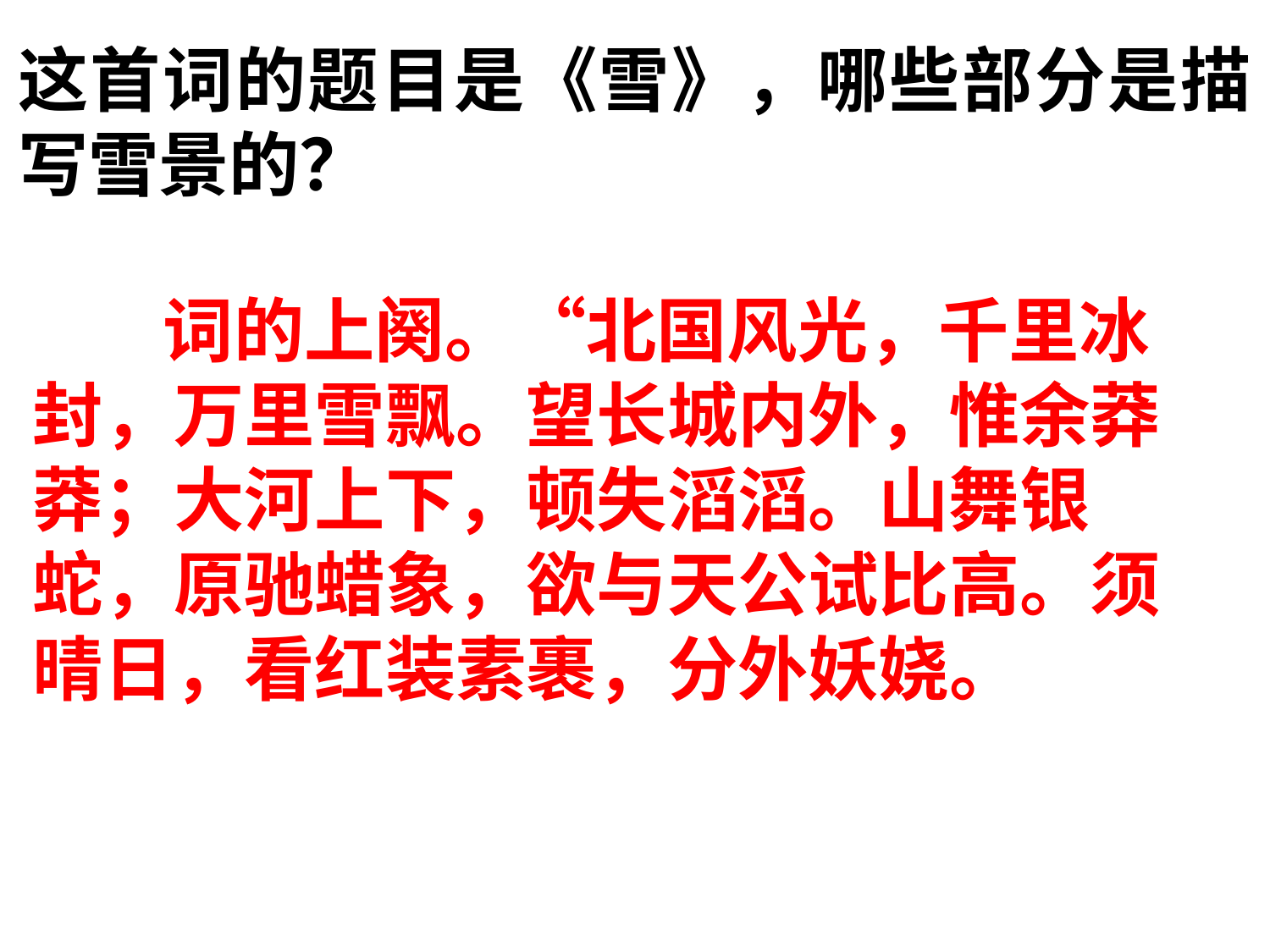

这首词的题目是《雪》，哪些部分是描写雪景的？
        词的上阕。“北国风光，千里冰封，万里雪飘。望长城内外，惟余莽莽；大河上下，顿失滔滔。山舞银蛇，原驰蜡象，欲与天公试比高。须晴日，看红装素裹，分外妖娆。